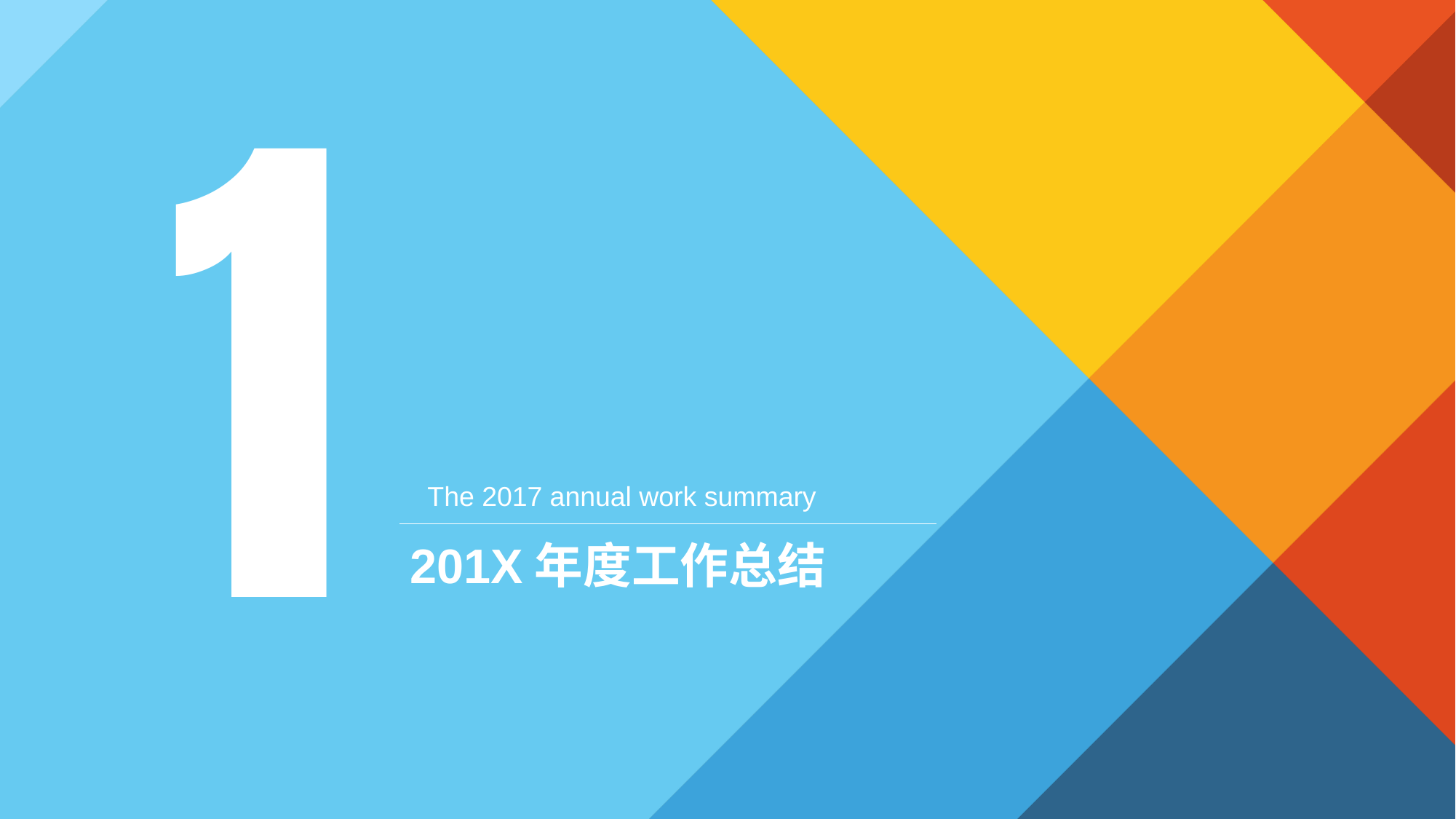

1
The 2017 annual work summary
201X年度工作总结